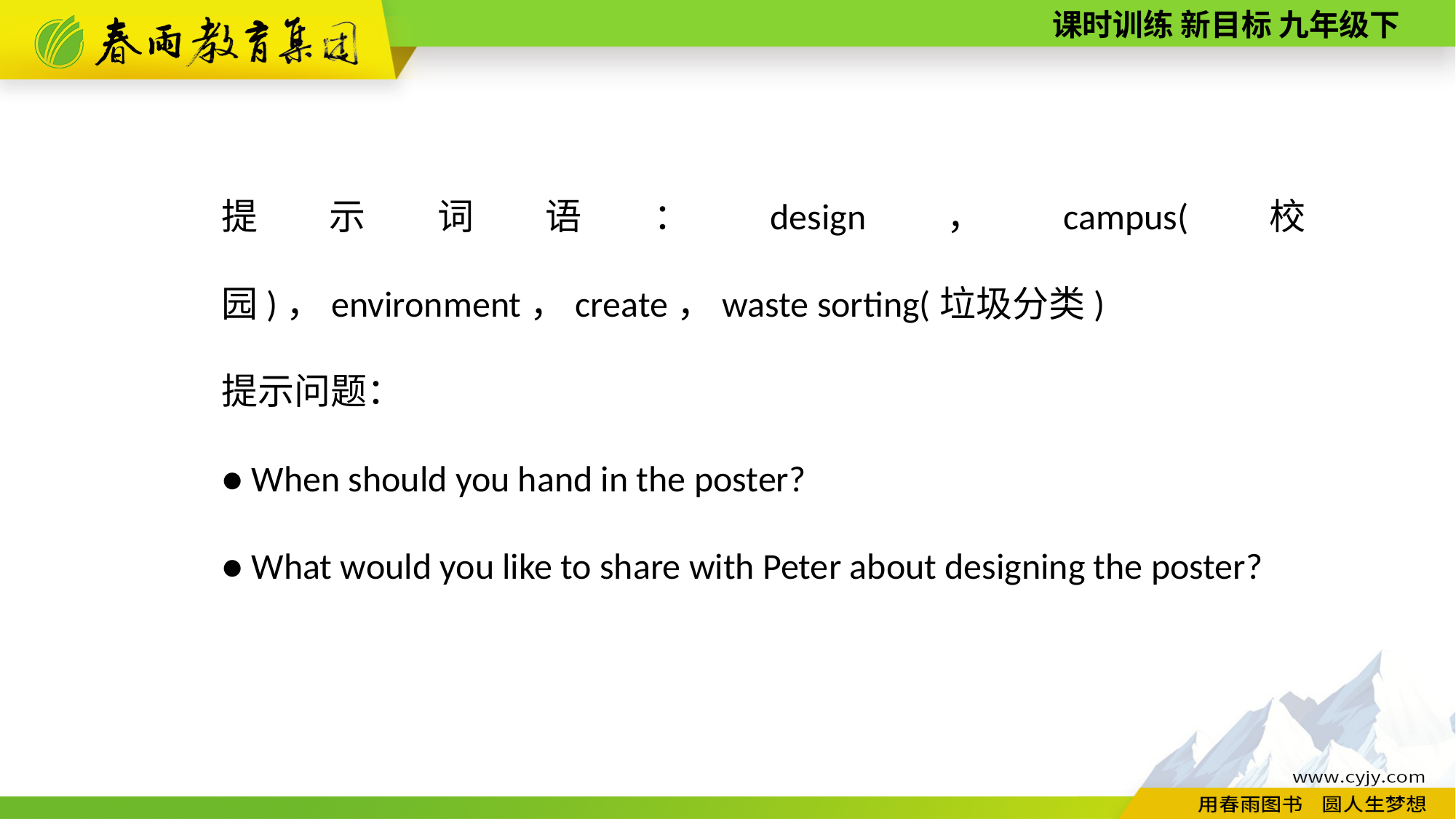

提示词语：design，campus(校园)，environment，create，waste sorting(垃圾分类)
提示问题：
● When should you hand in the poster?
● What would you like to share with Peter about designing the poster?